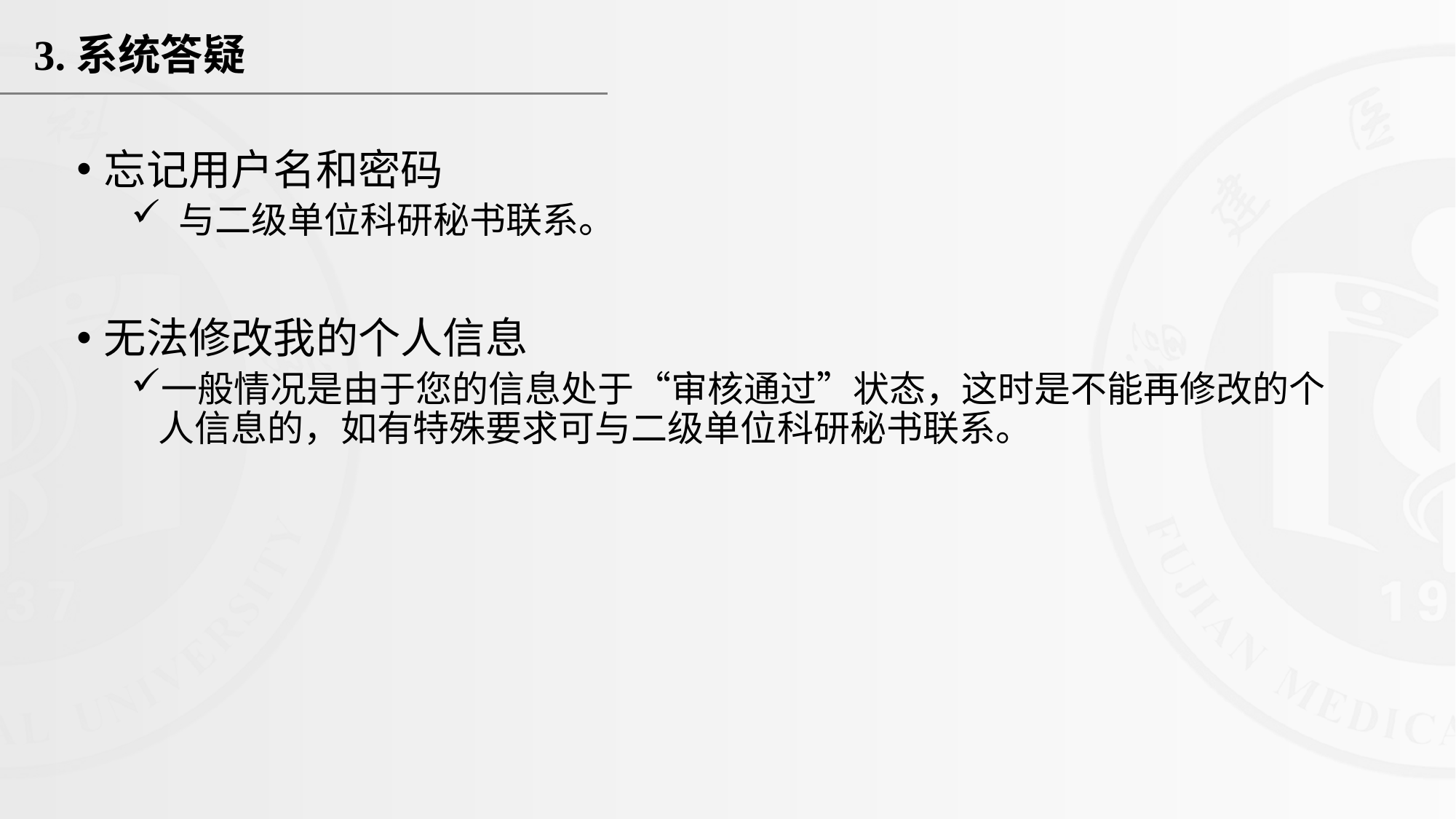

# 3.系统答疑
忘记用户名和密码
 与二级单位科研秘书联系。

无法修改我的个人信息
一般情况是由于您的信息处于“审核通过”状态，这时是不能再修改的个人信息的，如有特殊要求可与二级单位科研秘书联系。